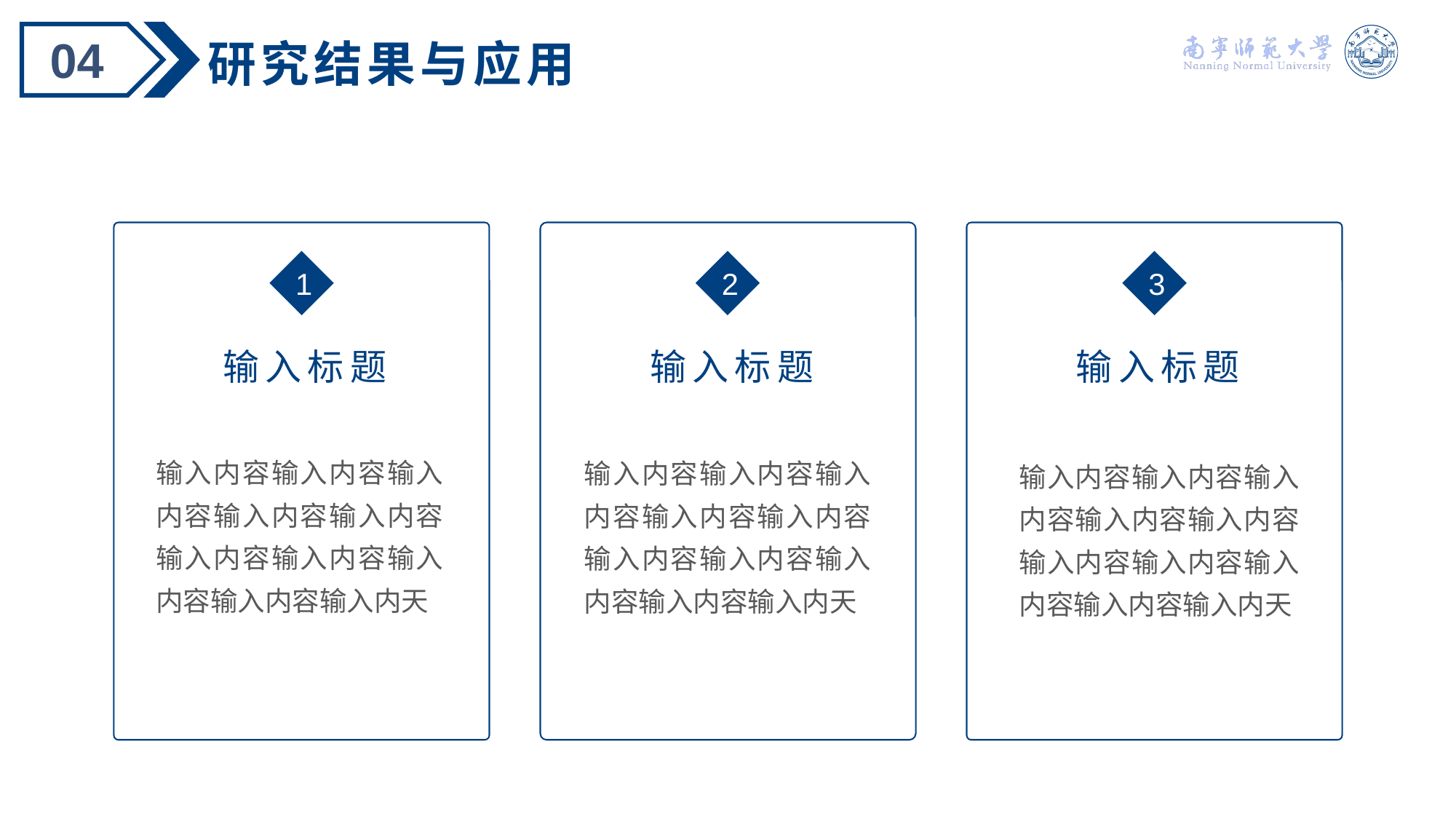

04
研究结果与应用

1
2
3
输入标题
输入标题
输入标题
输入内容输入内容输入内容输入内容输入内容输入内容输入内容输入内容输入内容输入内天
输入内容输入内容输入内容输入内容输入内容输入内容输入内容输入内容输入内容输入内天

输入内容输入内容输入内容输入内容输入内容输入内容输入内容输入内容输入内容输入内天